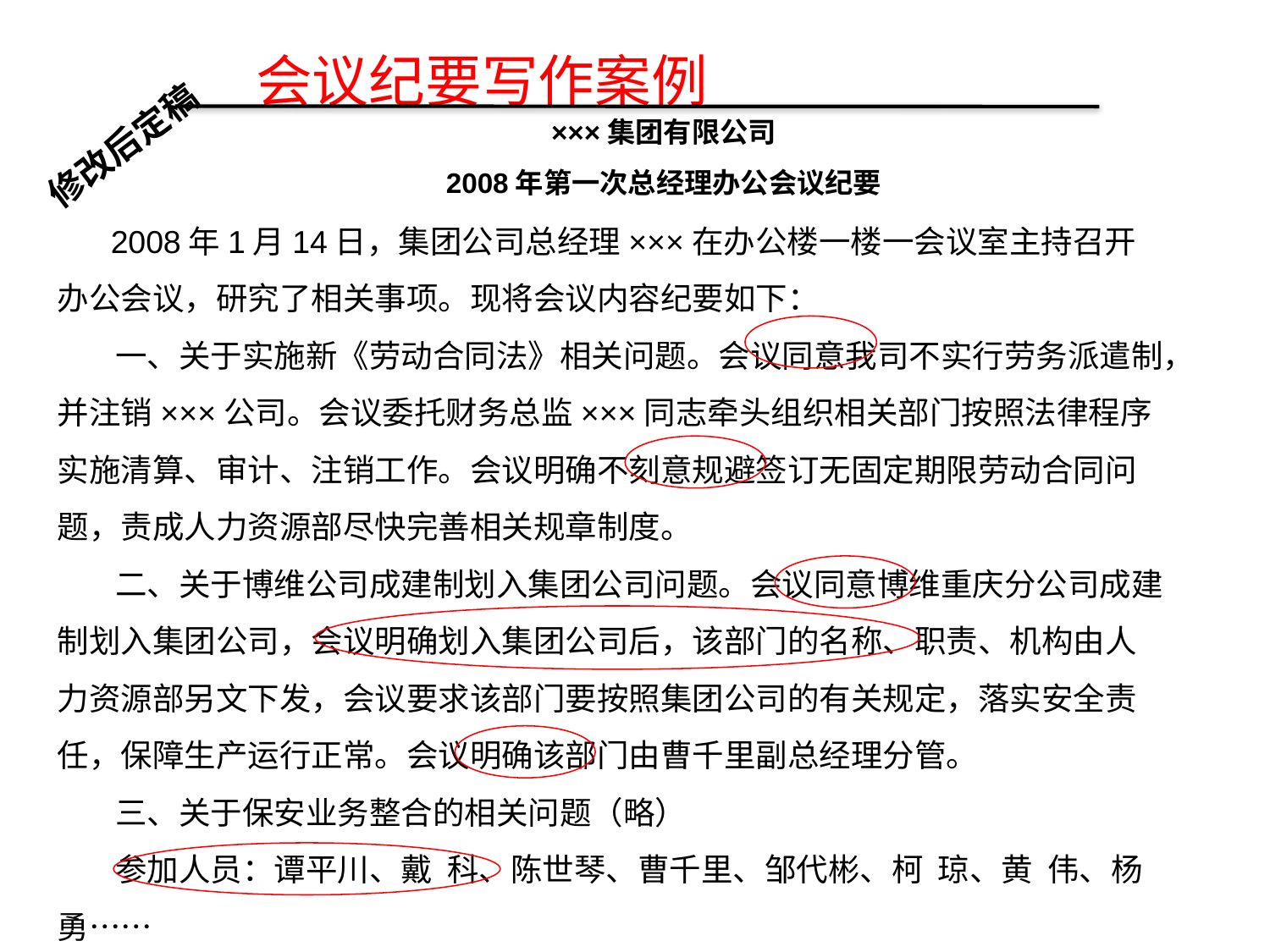

会议纪要写作案例

修改后定稿
×××集团有限公司
2008年第一次总经理办公会议纪要
      2008年1月14日，集团公司总经理×××在办公楼一楼一会议室主持召开办公会议，研究了相关事项。现将会议内容纪要如下：
       一、关于实施新《劳动合同法》相关问题。会议同意我司不实行劳务派遣制，并注销×××公司。会议委托财务总监×××同志牵头组织相关部门按照法律程序实施清算、审计、注销工作。会议明确不刻意规避签订无固定期限劳动合同问题，责成人力资源部尽快完善相关规章制度。
       二、关于博维公司成建制划入集团公司问题。会议同意博维重庆分公司成建制划入集团公司，会议明确划入集团公司后，该部门的名称、职责、机构由人力资源部另文下发，会议要求该部门要按照集团公司的有关规定，落实安全责任，保障生产运行正常。会议明确该部门由曹千里副总经理分管。
       三、关于保安业务整合的相关问题（略）
       参加人员：谭平川、戴  科、陈世琴、曹千里、邹代彬、柯  琼、黄  伟、杨  勇……